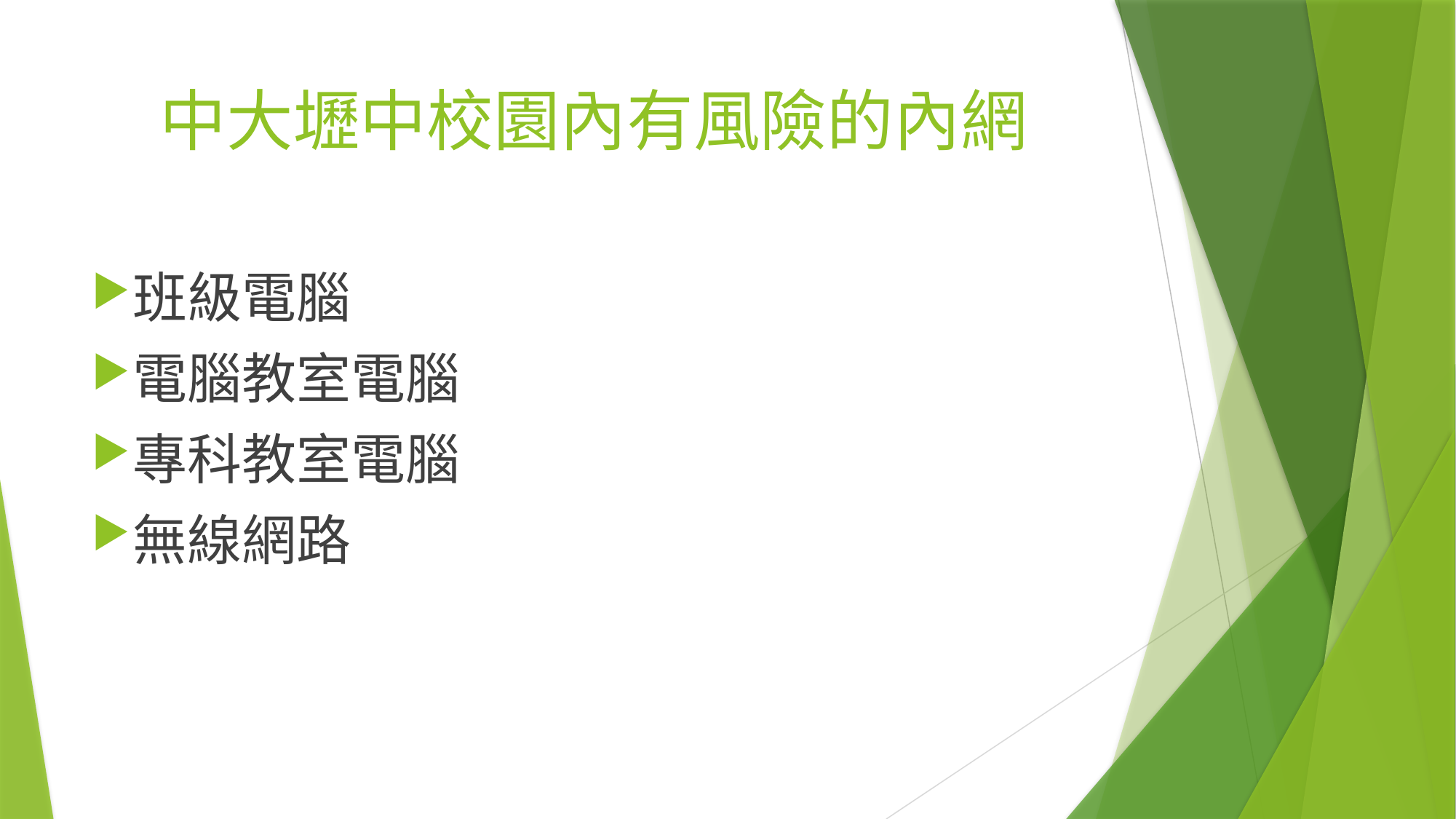

# 中大壢中校園內有風險的內網
班級電腦
電腦教室電腦
專科教室電腦
無線網路